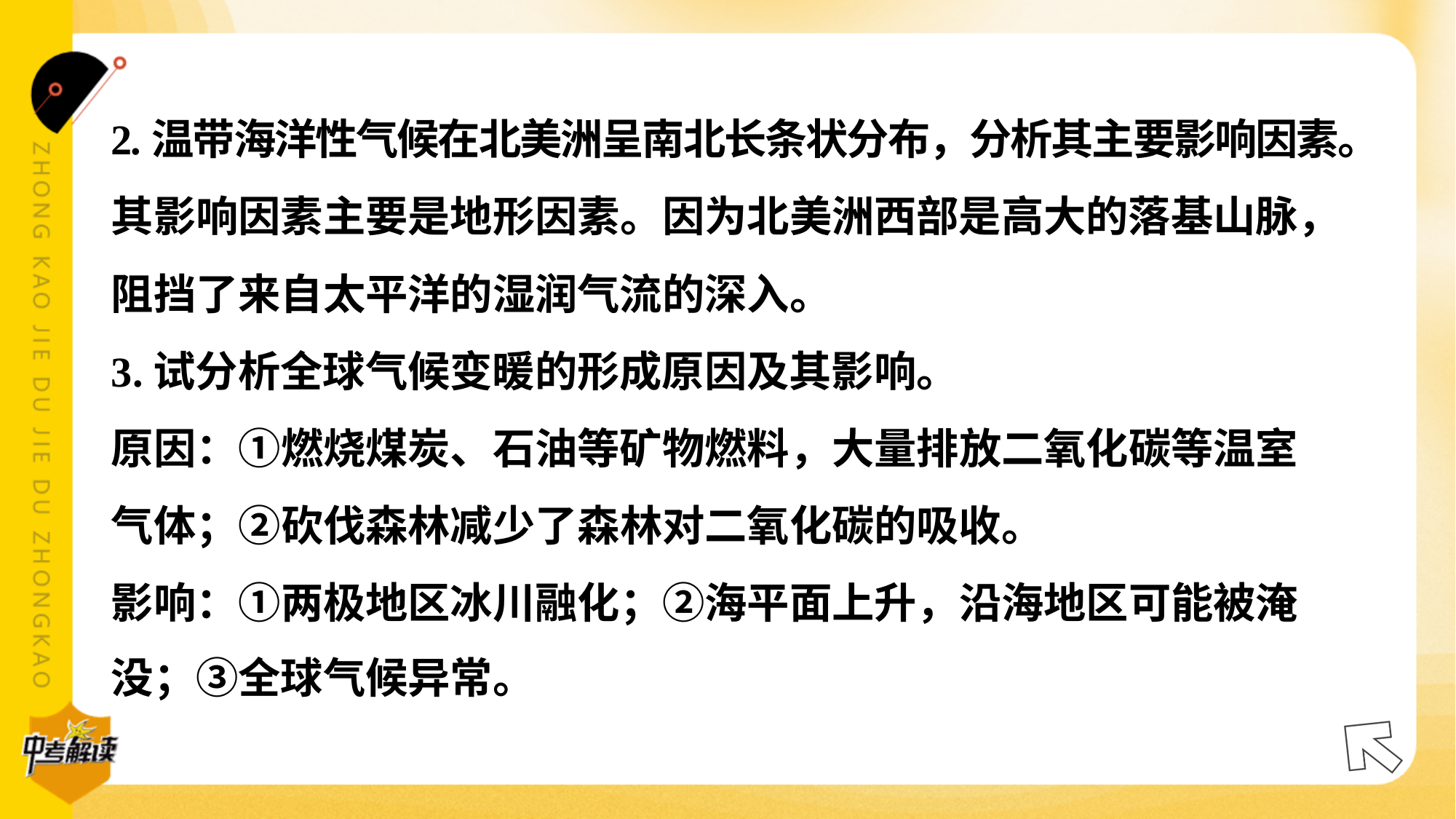

2.温带海洋性气候在北美洲呈南北长条状分布，分析其主要影响因素。
其影响因素主要是地形因素。因为北美洲西部是高大的落基山脉，
阻挡了来自太平洋的湿润气流的深入。
3.试分析全球气候变暖的形成原因及其影响。
原因：①燃烧煤炭、石油等矿物燃料，大量排放二氧化碳等温室
气体；②砍伐森林减少了森林对二氧化碳的吸收。
影响：①两极地区冰川融化；②海平面上升，沿海地区可能被淹
没；③全球气候异常。